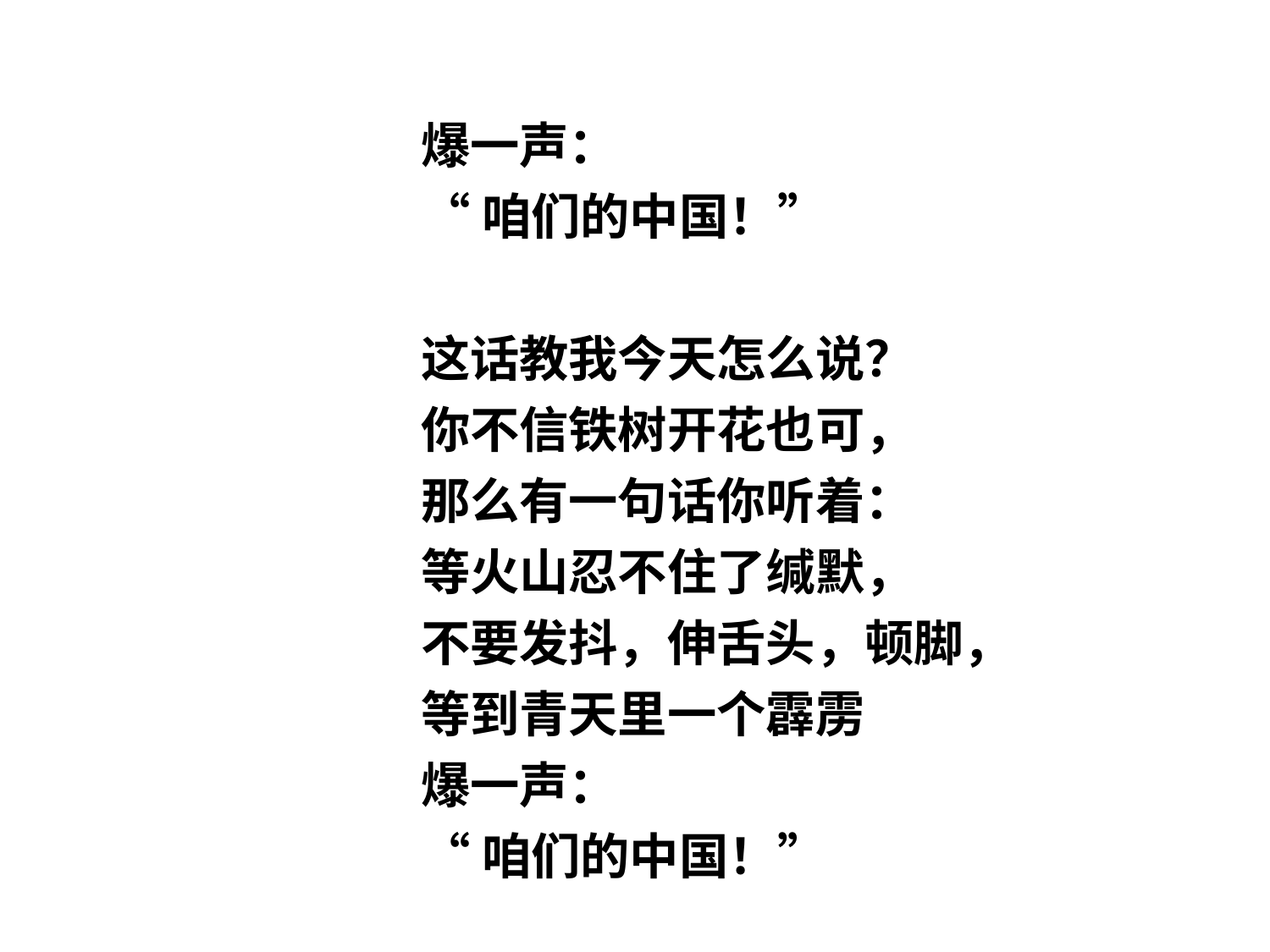

爆一声：
“咱们的中国！”

这话教我今天怎么说？
你不信铁树开花也可，
那么有一句话你听着：
等火山忍不住了缄默，
不要发抖，伸舌头，顿脚，
等到青天里一个霹雳
爆一声：
“咱们的中国！”